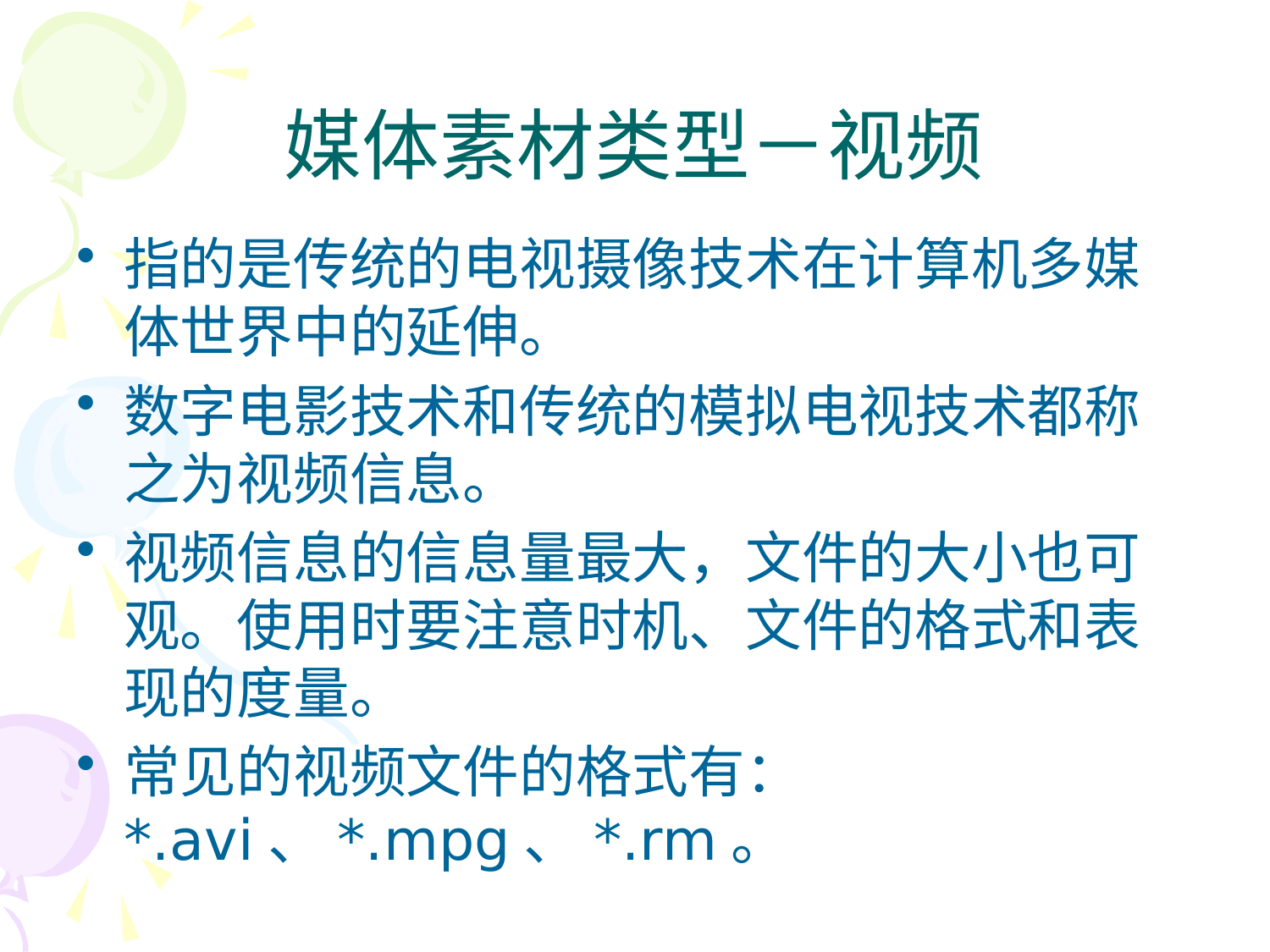

# 媒体素材类型－视频
指的是传统的电视摄像技术在计算机多媒体世界中的延伸。
数字电影技术和传统的模拟电视技术都称之为视频信息。
视频信息的信息量最大，文件的大小也可观。使用时要注意时机、文件的格式和表现的度量。
常见的视频文件的格式有：*.avi、*.mpg、*.rm。